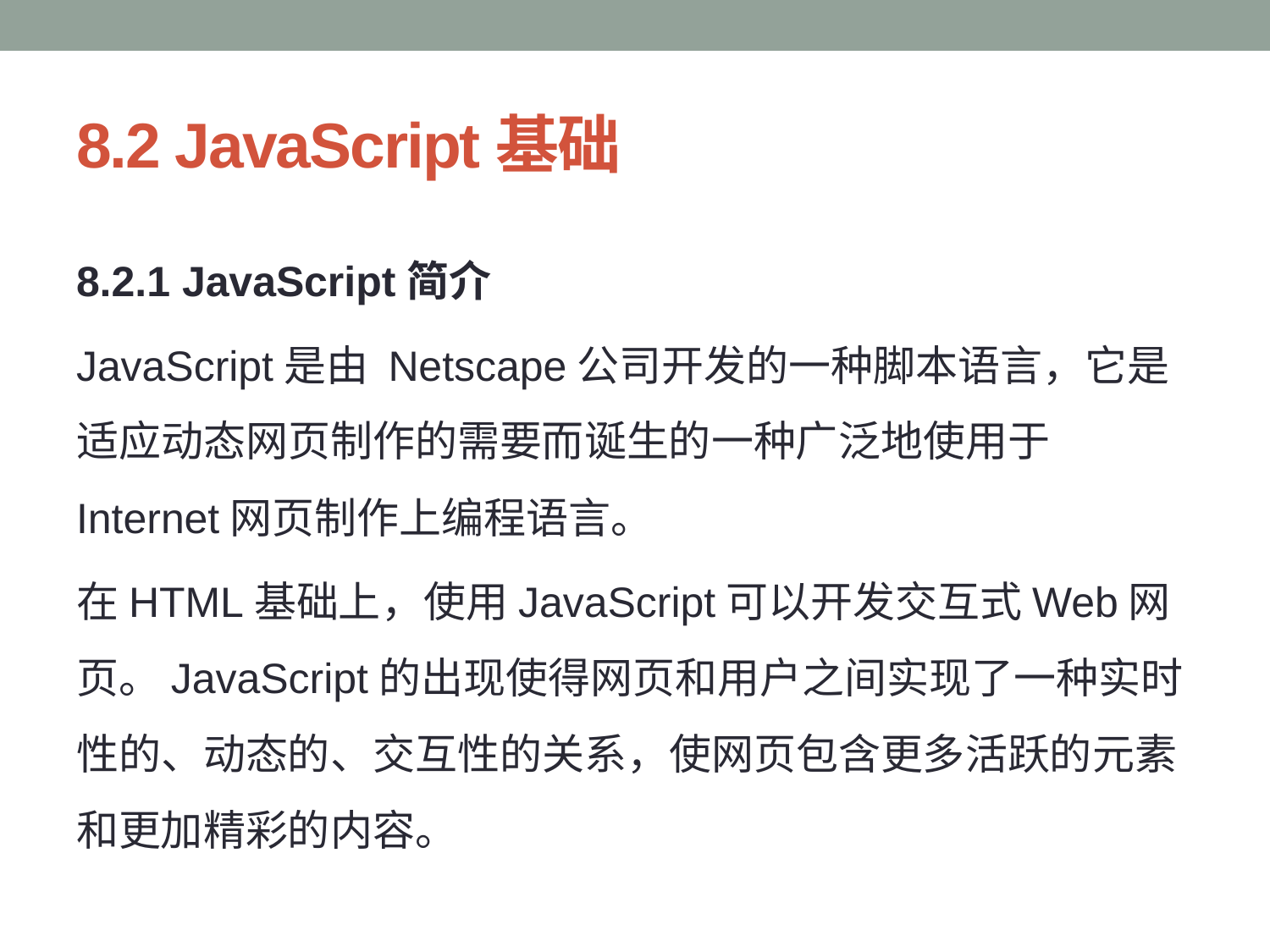

# 8.2 JavaScript基础
8.2.1 JavaScript简介
JavaScript是由 Netscape公司开发的一种脚本语言，它是适应动态网页制作的需要而诞生的一种广泛地使用于Internet网页制作上编程语言。
在HTML基础上，使用JavaScript可以开发交互式Web网页。JavaScript的出现使得网页和用户之间实现了一种实时性的、动态的、交互性的关系，使网页包含更多活跃的元素和更加精彩的内容。